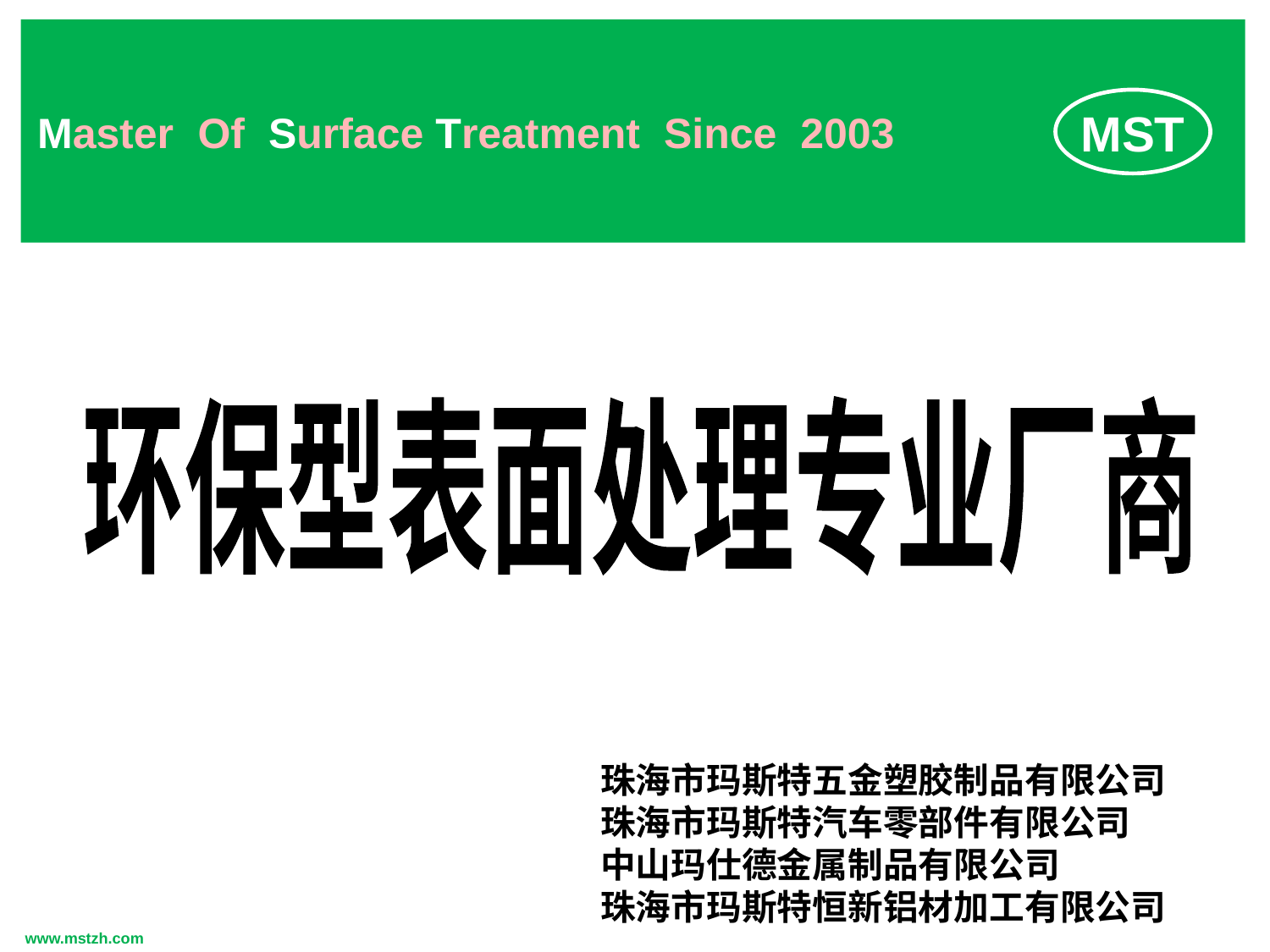

环保型表面处理专业厂商
珠海市玛斯特五金塑胶制品有限公司
珠海市玛斯特汽车零部件有限公司
中山玛仕德金属制品有限公司
珠海市玛斯特恒新铝材加工有限公司